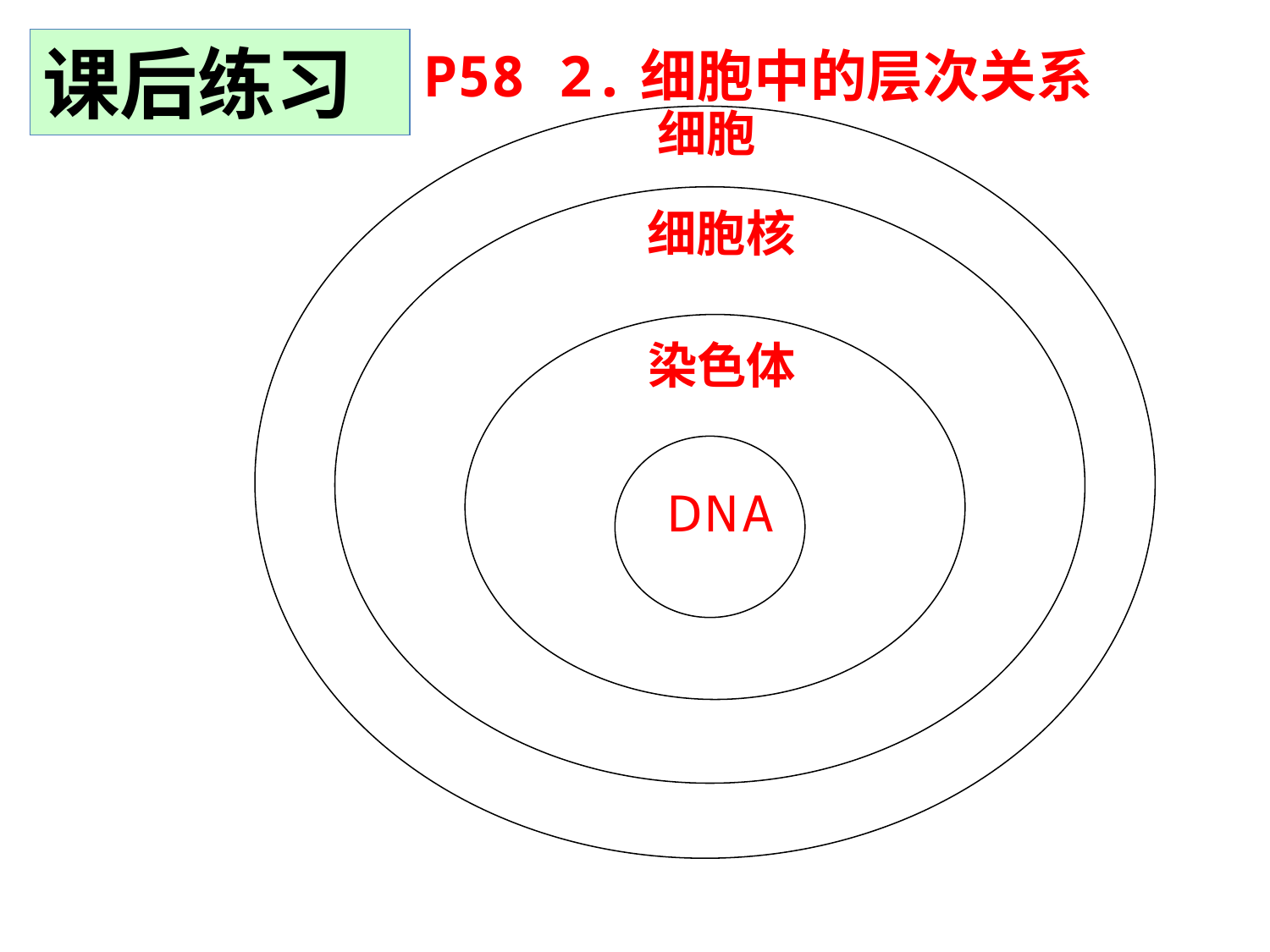

课后练习
P58 2.细胞中的层次关系
细胞

细胞核

染色体

DNA